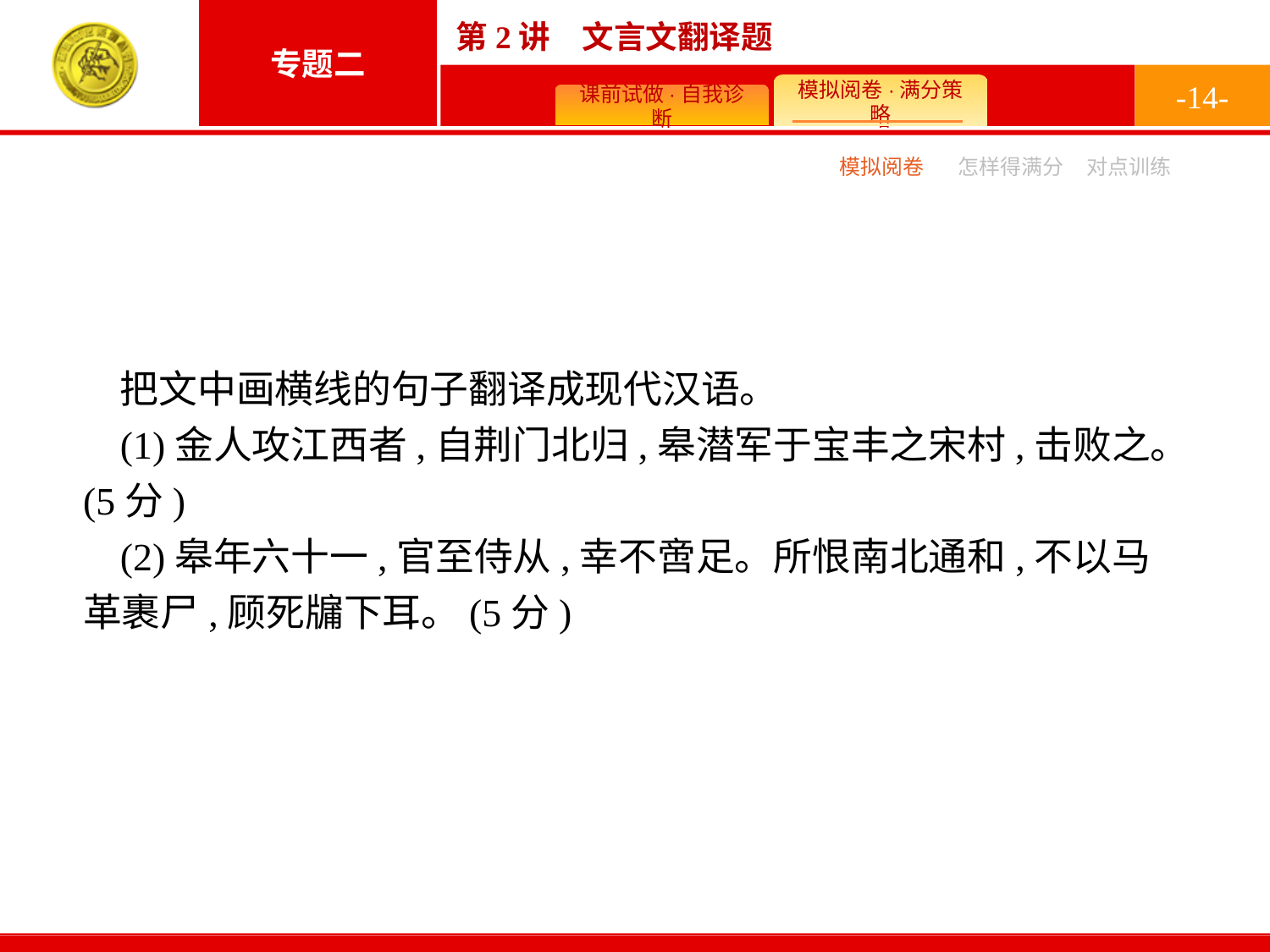

-14-
模拟阅卷
怎样得满分
对点训练
把文中画横线的句子翻译成现代汉语。
(1)金人攻江西者,自荆门北归,皋潜军于宝丰之宋村,击败之。(5分)
(2)皋年六十一,官至侍从,幸不啻足。所恨南北通和,不以马革裹尸,顾死牖下耳。(5分)